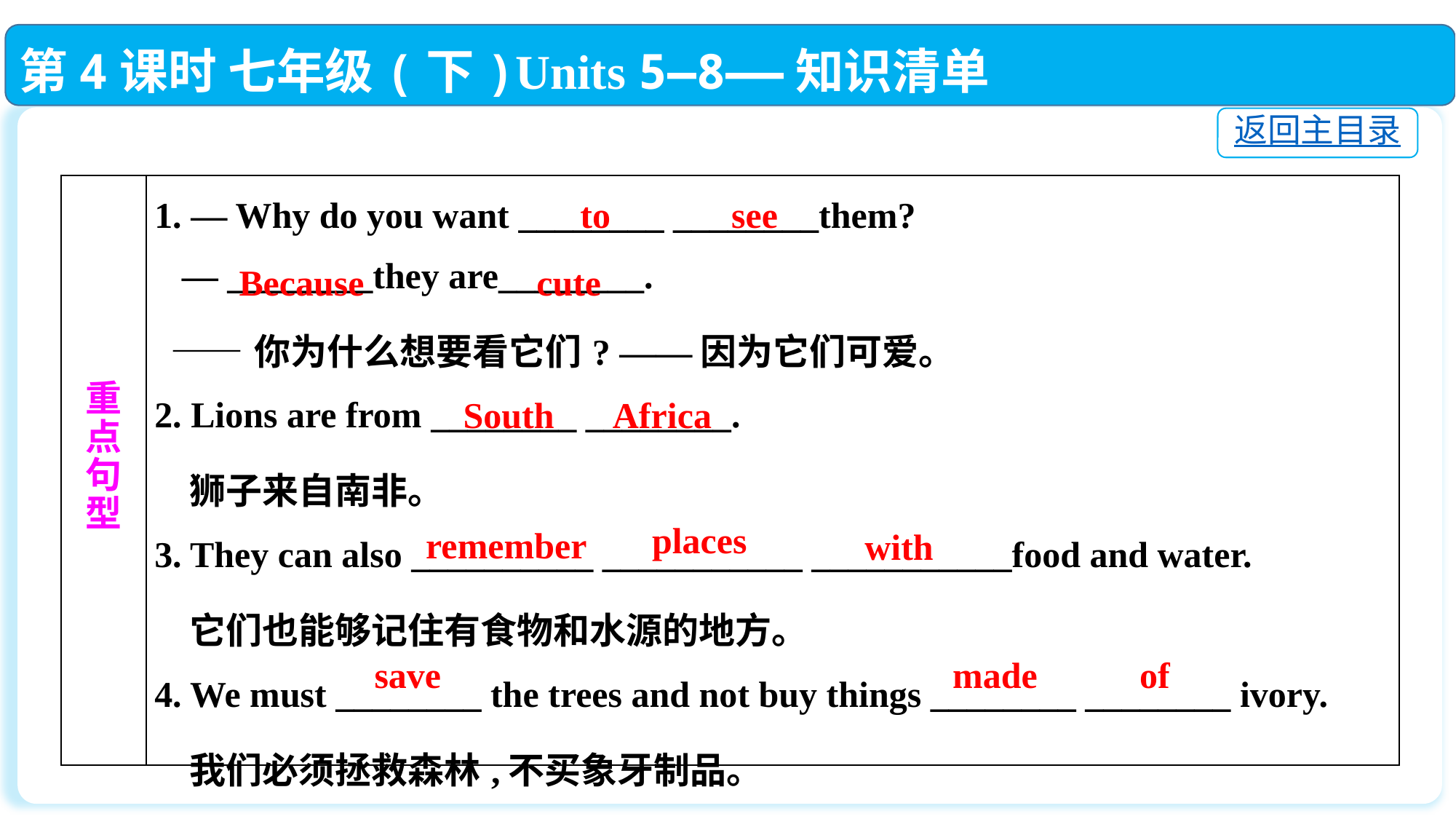

第4课时 七年级(下)Units 5—8——知识清单

返回主目录
| 重 点 句 型 | 1. — Why do you want \_\_\_\_\_\_\_\_ \_\_\_\_\_\_\_\_them? — \_\_\_\_\_\_\_\_they are\_\_\_\_\_\_\_\_. ——你为什么想要看它们? ——因为它们可爱。 2. Lions are from \_\_\_\_\_\_\_\_ \_\_\_\_\_\_\_\_. 狮子来自南非。 3. They can also \_\_\_\_\_\_\_\_\_\_ \_\_\_\_\_\_\_\_\_\_\_ \_\_\_\_\_\_\_\_\_\_\_food and water. 它们也能够记住有食物和水源的地方。 4. We must \_\_\_\_\_\_\_\_ the trees and not buy things \_\_\_\_\_\_\_\_ \_\_\_\_\_\_\_\_ ivory. 我们必须拯救森林,不买象牙制品。 |
| --- | --- |
to
see

Because
cute
South
Africa
places
 remember
with
save
made
of